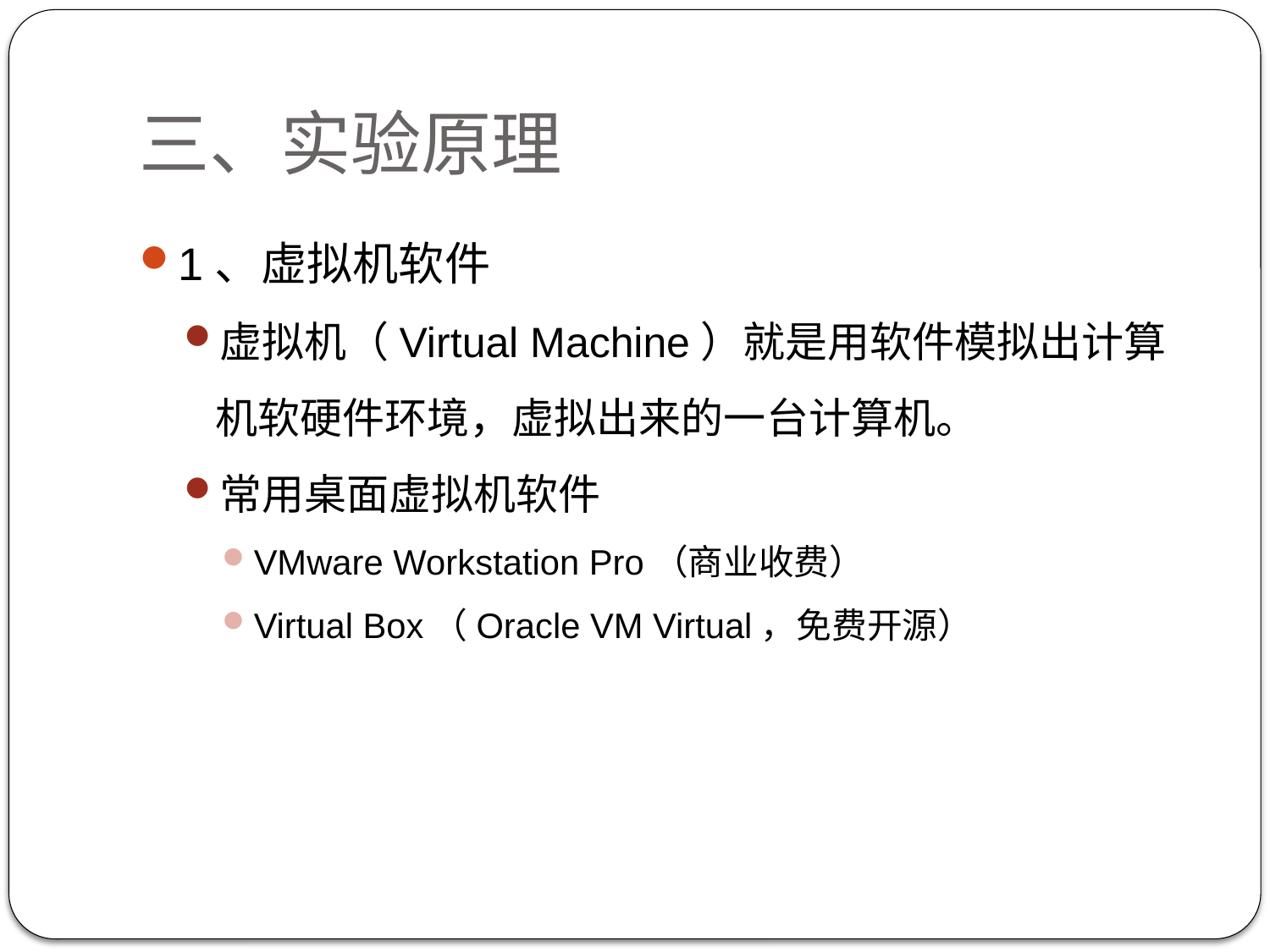

# 三、实验原理
1、虚拟机软件
虚拟机（Virtual Machine）就是用软件模拟出计算机软硬件环境，虚拟出来的一台计算机。
常用桌面虚拟机软件
VMware Workstation Pro（商业收费）
Virtual Box（Oracle VM Virtual，免费开源）